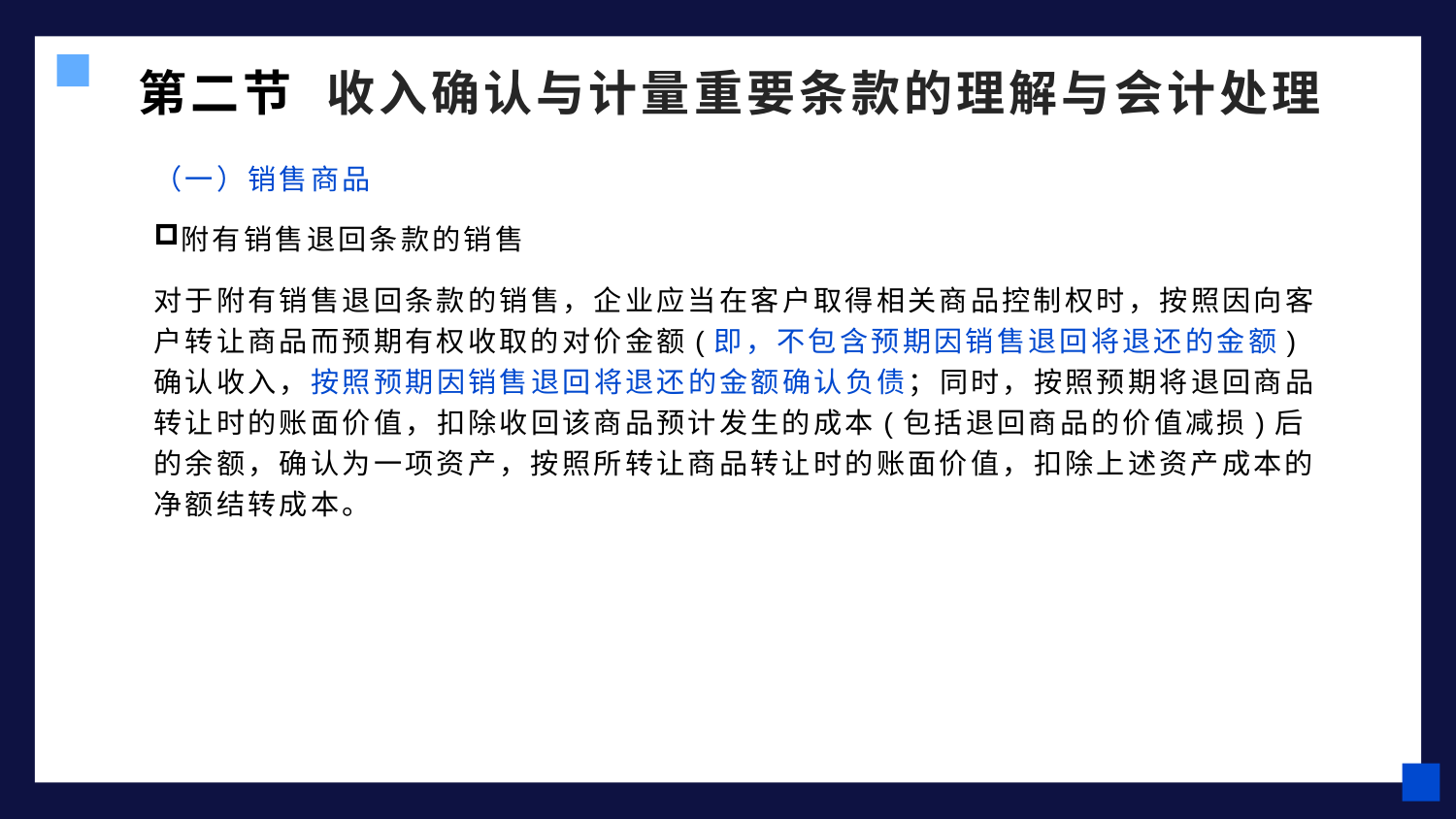

第二节  收入确认与计量重要条款的理解与会计处理
（一）销售商品
附有销售退回条款的销售
对于附有销售退回条款的销售，企业应当在客户取得相关商品控制权时，按照因向客户转让商品而预期有权收取的对价金额(即，不包含预期因销售退回将退还的金额)确认收入，按照预期因销售退回将退还的金额确认负债；同时，按照预期将退回商品转让时的账面价值，扣除收回该商品预计发生的成本(包括退回商品的价值减损)后的余额，确认为一项资产，按照所转让商品转让时的账面价值，扣除上述资产成本的净额结转成本。